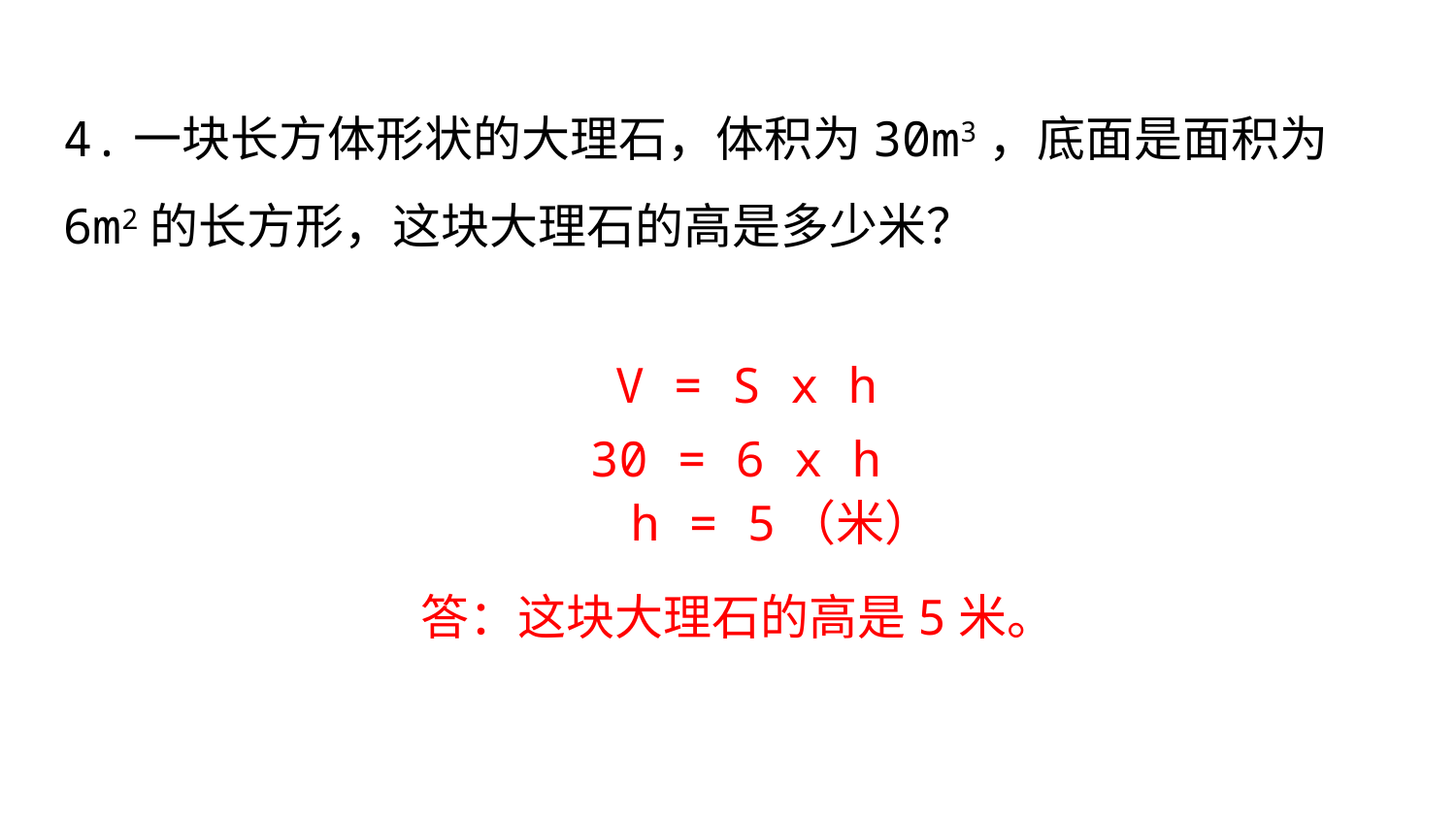

4.一块长方体形状的大理石，体积为30m3，底面是面积为6m2的长方形，这块大理石的高是多少米？
V = S x h
30 = 6 x h
h = 5（米）
答：这块大理石的高是5米。